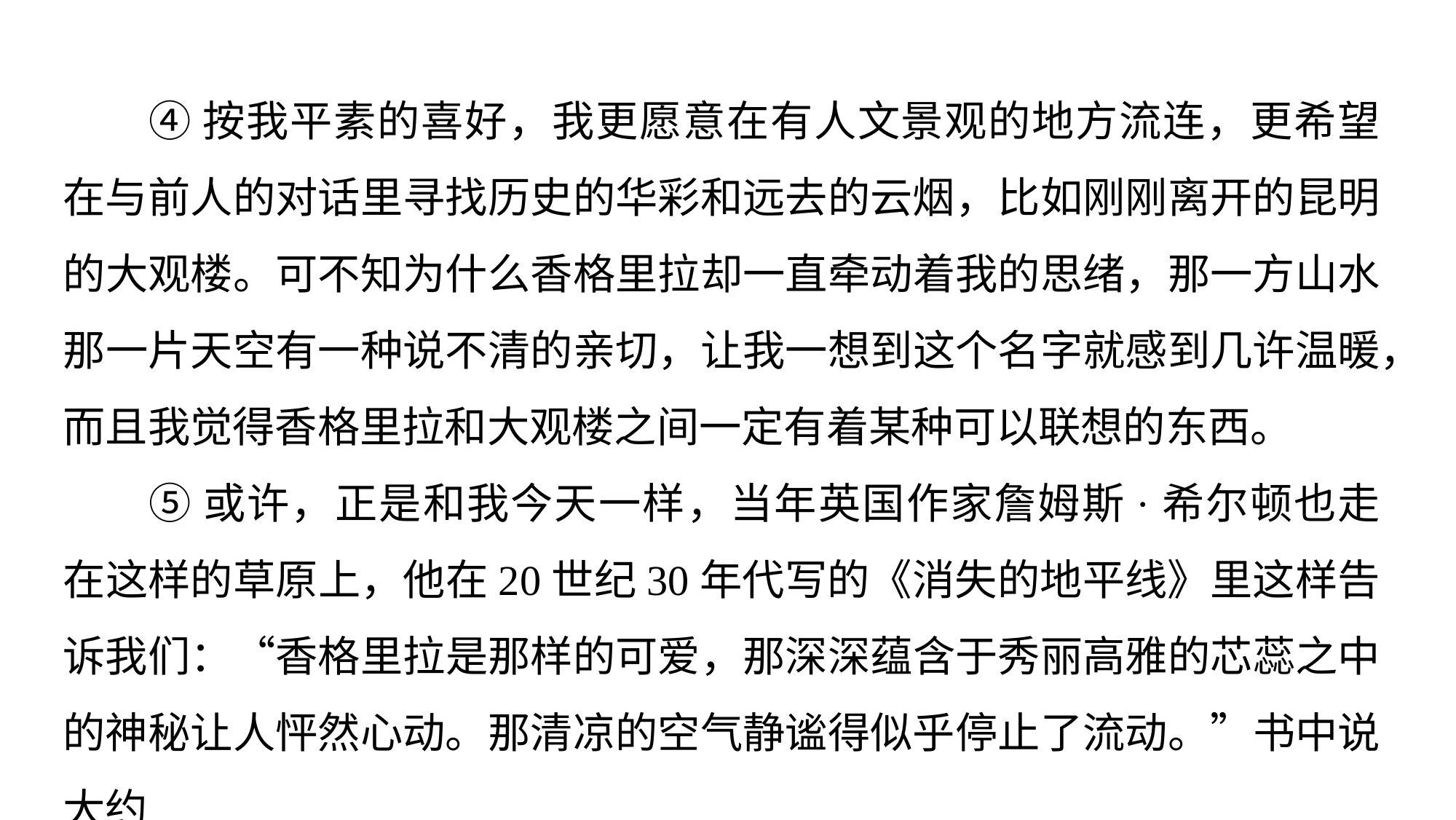

④按我平素的喜好，我更愿意在有人文景观的地方流连，更希望在与前人的对话里寻找历史的华彩和远去的云烟，比如刚刚离开的昆明的大观楼。可不知为什么香格里拉却一直牵动着我的思绪，那一方山水那一片天空有一种说不清的亲切，让我一想到这个名字就感到几许温暖，而且我觉得香格里拉和大观楼之间一定有着某种可以联想的东西。
⑤或许，正是和我今天一样，当年英国作家詹姆斯·希尔顿也走在这样的草原上，他在20世纪30年代写的《消失的地平线》里这样告诉我们：“香格里拉是那样的可爱，那深深蕴含于秀丽高雅的芯蕊之中的神秘让人怦然心动。那清凉的空气静谧得似乎停止了流动。”书中说大约